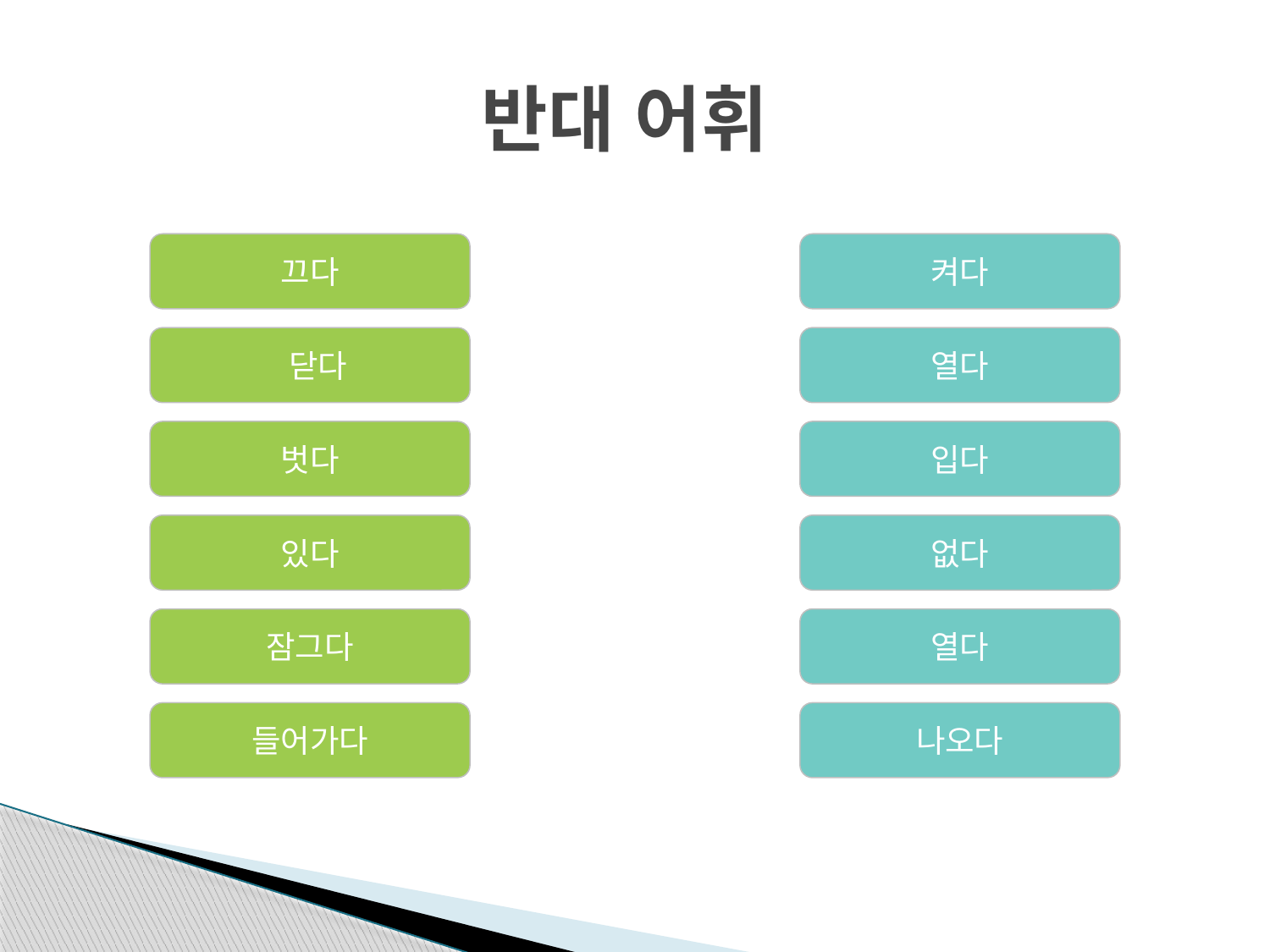

# 반대 어휘

끄다
켜다
 닫다
열다
벗다
입다
있다
없다
잠그다
열다
들어가다
나오다